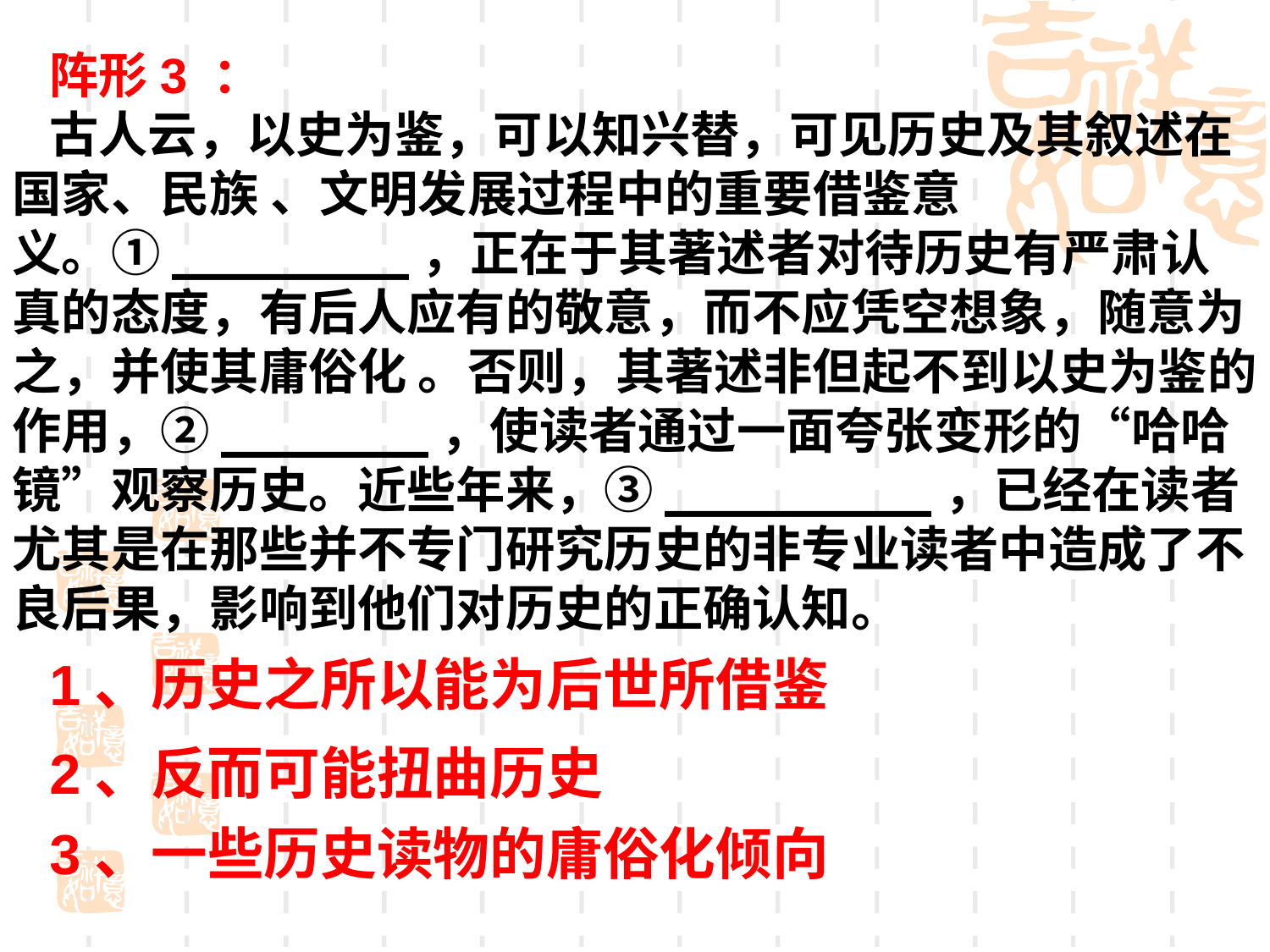

阵形3 ：
古人云，以史为鉴，可以知兴替，可见历史及其叙述在国家、民族 、文明发展过程中的重要借鉴意义。①________，正在于其著述者对待历史有严肃认真的态度，有后人应有的敬意，而不应凭空想象，随意为之，并使其庸俗化 。否则，其著述非但起不到以史为鉴的作用，②_______，使读者通过一面夸张变形的“哈哈镜”观察历史。近些年来，③_________，已经在读者尤其是在那些并不专门研究历史的非专业读者中造成了不良后果，影响到他们对历史的正确认知。
1、历史之所以能为后世所借鉴
2、反而可能扭曲历史
3、一些历史读物的庸俗化倾向